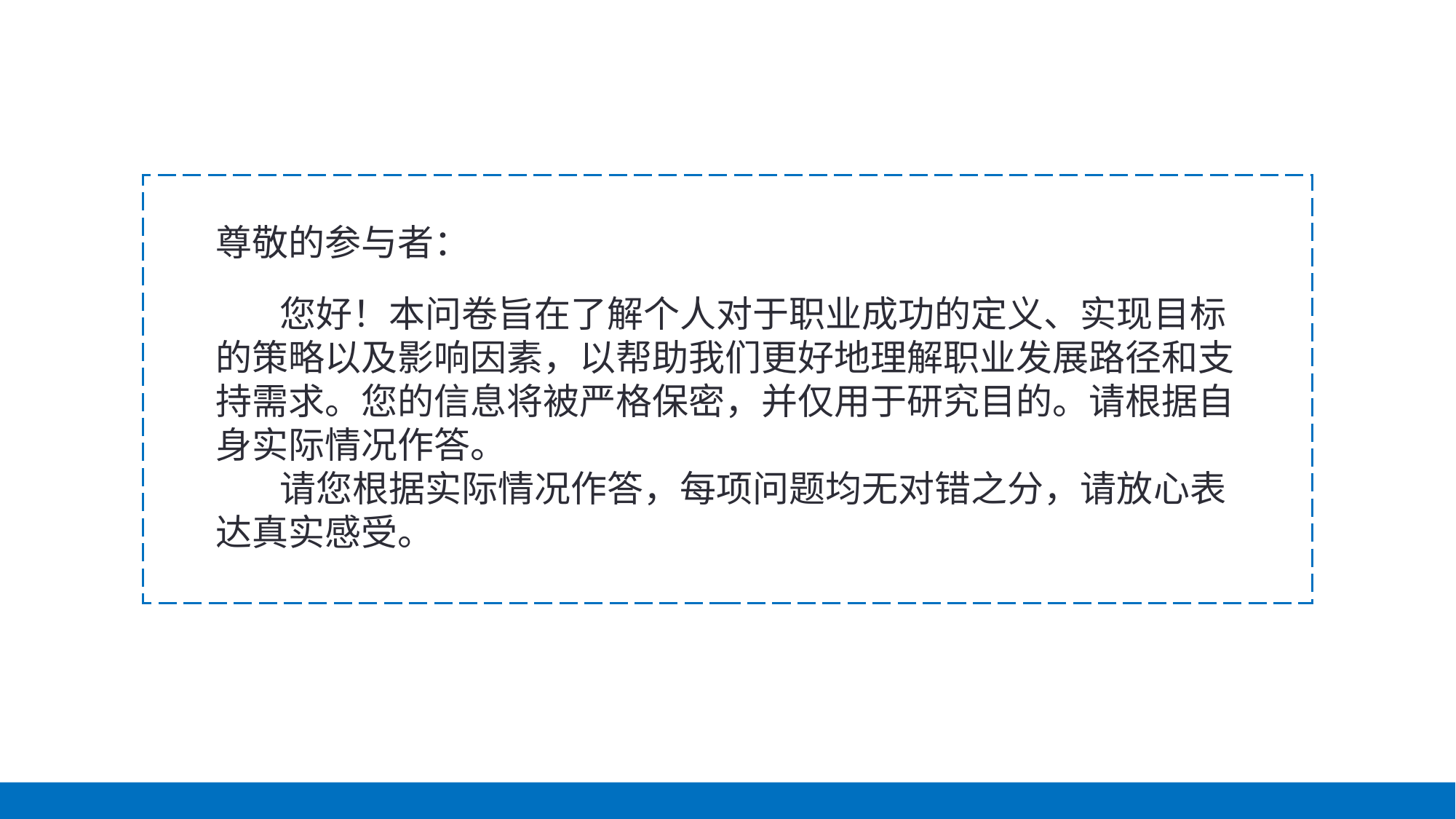

尊敬的参与者：
您好！本问卷旨在了解个人对于职业成功的定义、实现目标的策略以及影响因素，以帮助我们更好地理解职业发展路径和支持需求。您的信息将被严格保密，并仅用于研究目的。请根据自身实际情况作答。
请您根据实际情况作答，每项问题均无对错之分，请放心表达真实感受。